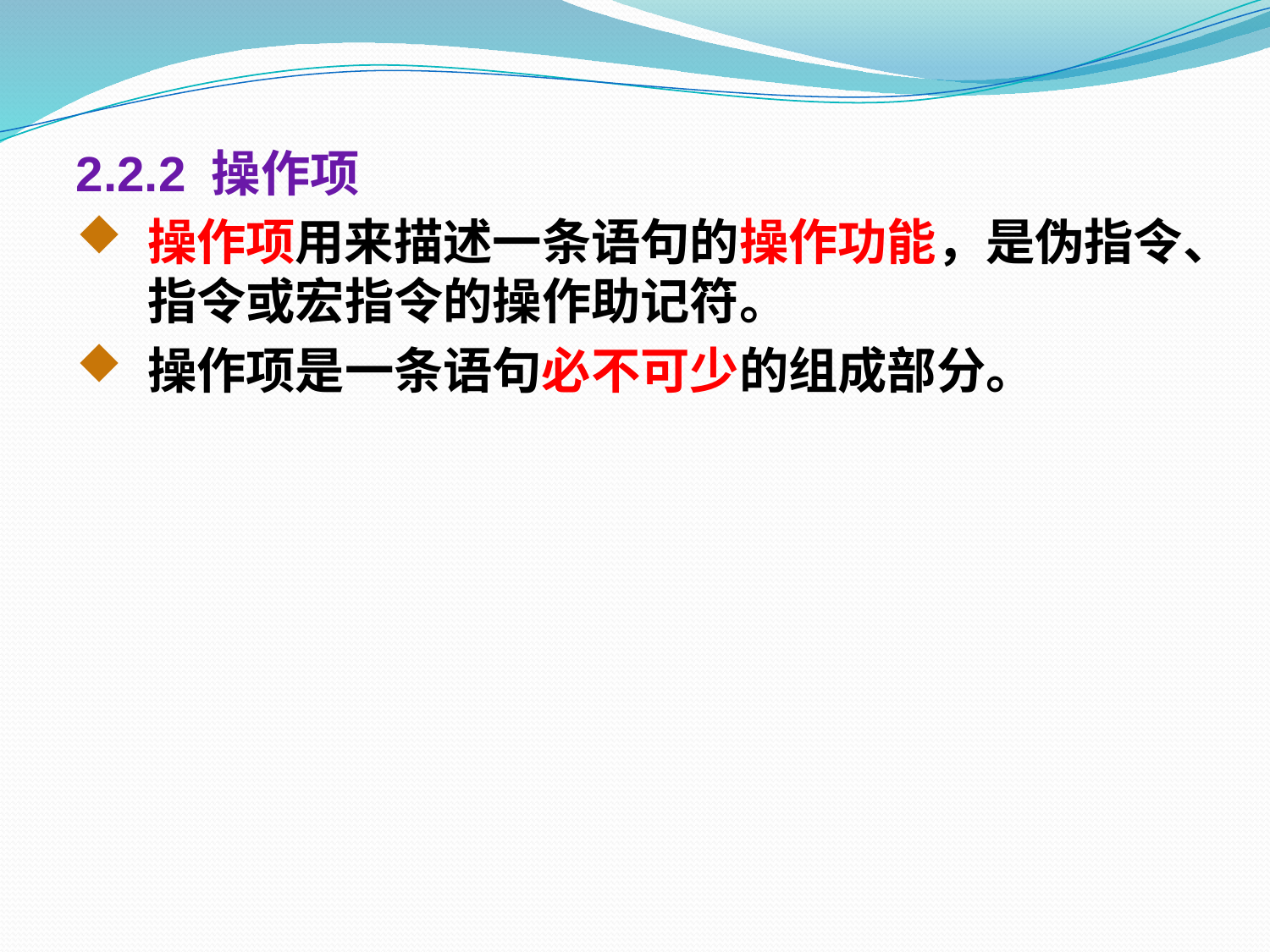

2.2.2 操作项
操作项用来描述一条语句的操作功能，是伪指令、指令或宏指令的操作助记符。
操作项是一条语句必不可少的组成部分。